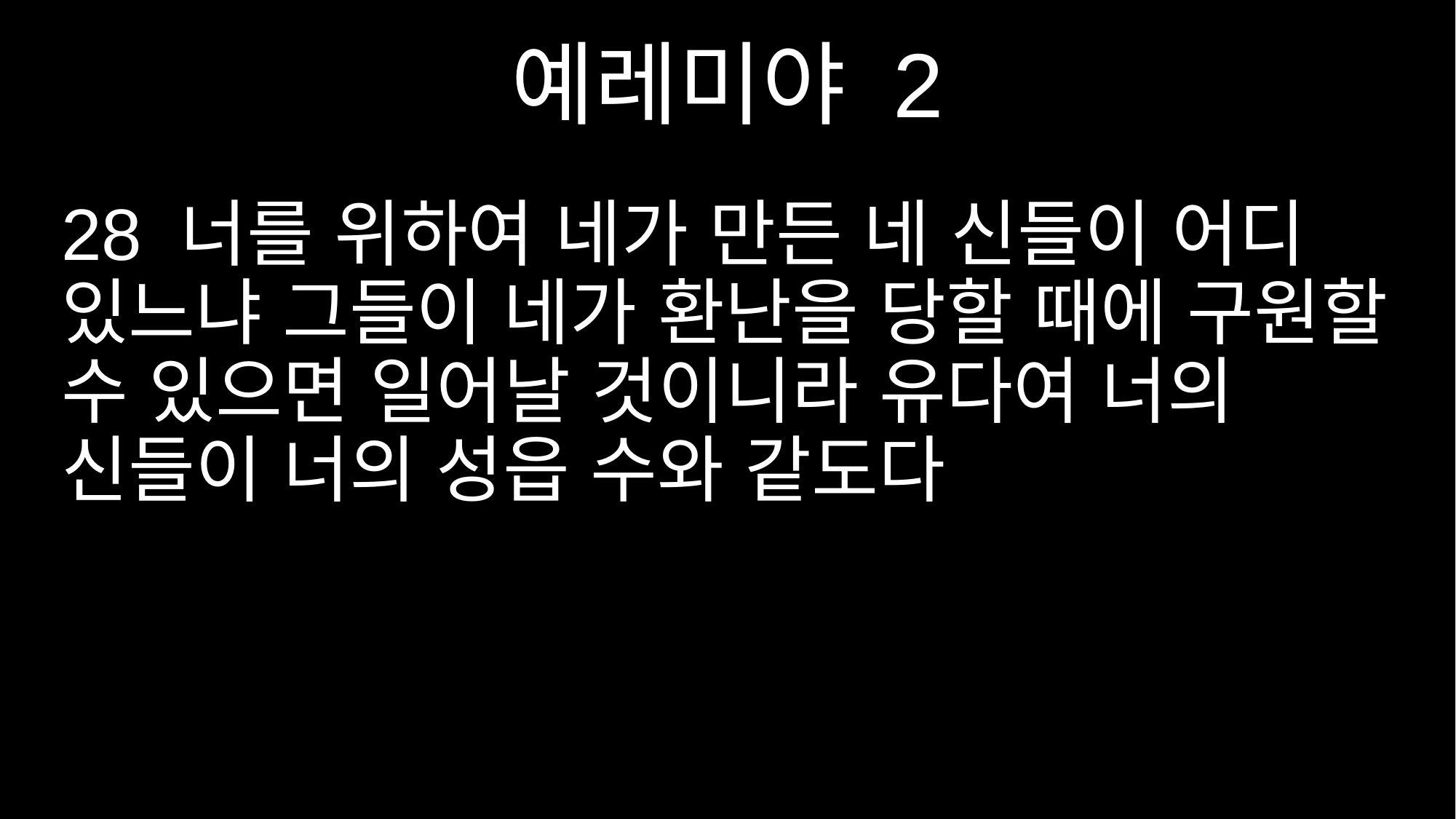

예레미야 2
28 너를 위하여 네가 만든 네 신들이 어디 있느냐 그들이 네가 환난을 당할 때에 구원할 수 있으면 일어날 것이니라 유다여 너의 신들이 너의 성읍 수와 같도다